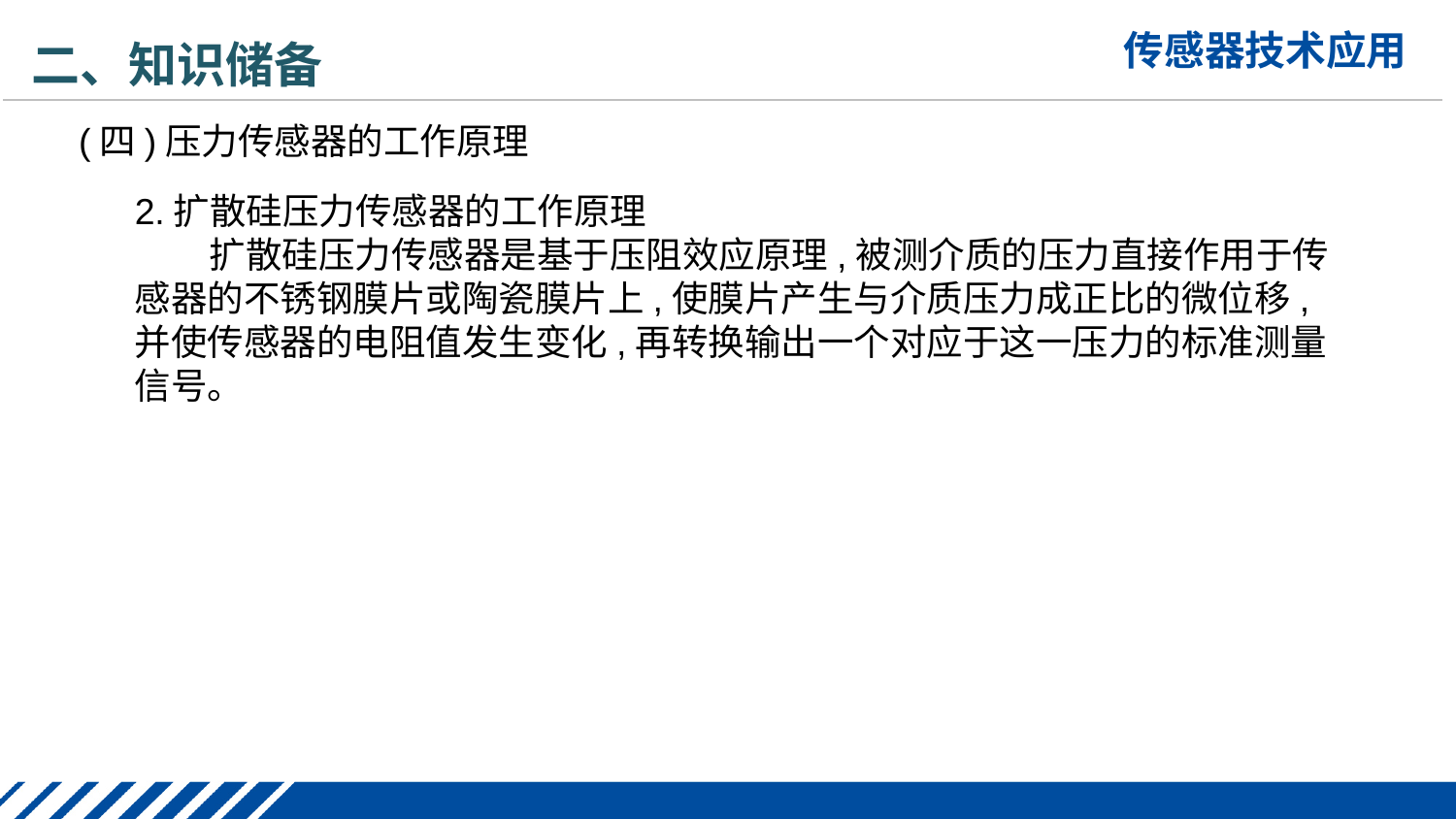

二、知识储备
(四)压力传感器的工作原理
2.扩散硅压力传感器的工作原理
        扩散硅压力传感器是基于压阻效应原理,被测介质的压力直接作用于传感器的不锈钢膜片或陶瓷膜片上,使膜片产生与介质压力成正比的微位移,并使传感器的电阻值发生变化,再转换输出一个对应于这一压力的标准测量信号。